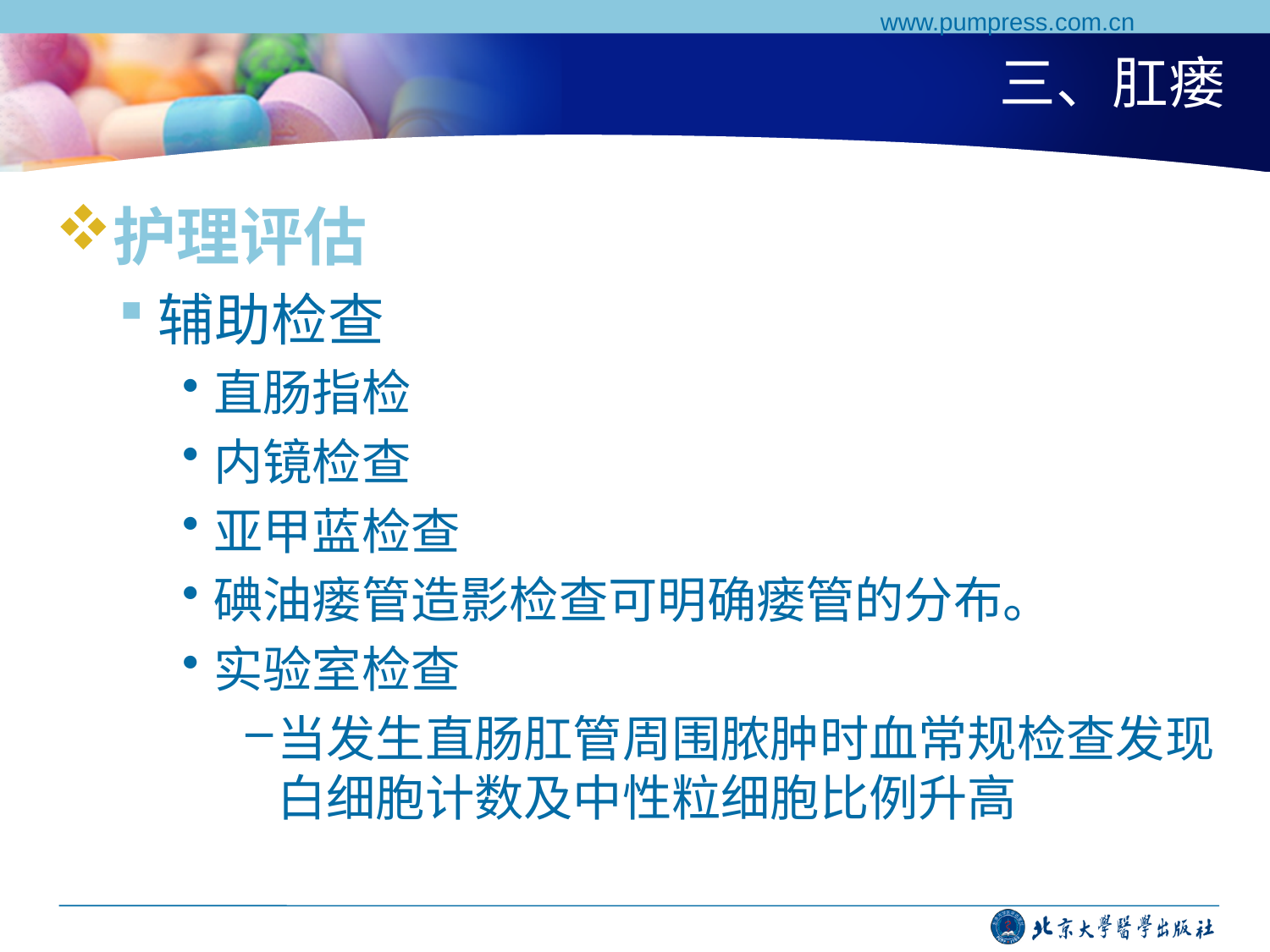

www.pumpress.com.cn
# 三、肛瘘
护理评估
辅助检查
直肠指检
内镜检查
亚甲蓝检查
碘油瘘管造影检查可明确瘘管的分布。
实验室检查
当发生直肠肛管周围脓肿时血常规检查发现白细胞计数及中性粒细胞比例升高